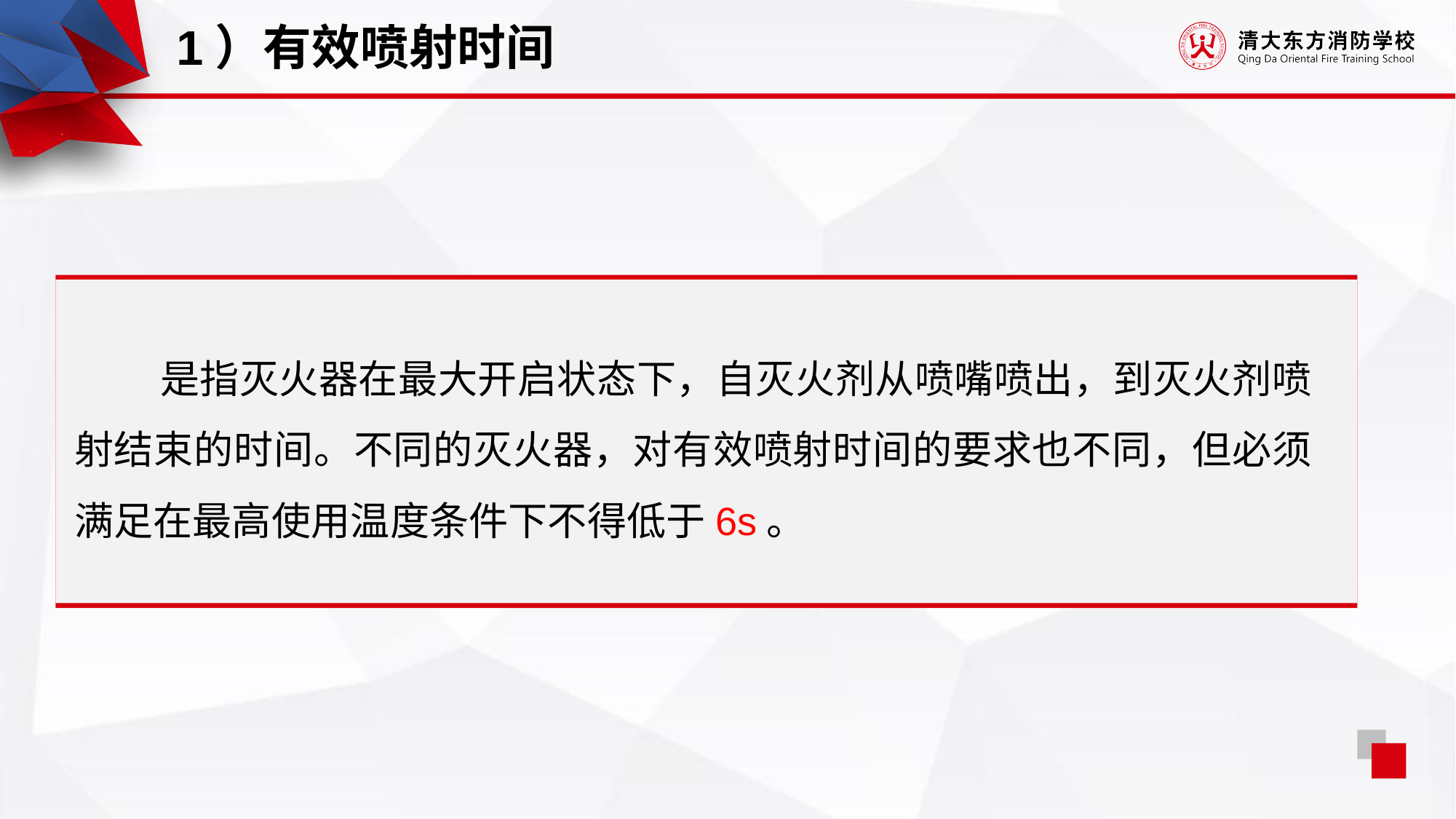

1）有效喷射时间

是指灭火器在最大开启状态下，自灭火剂从喷嘴喷出，到灭火剂喷射结束的时间。不同的灭火器，对有效喷射时间的要求也不同，但必须满足在最高使用温度条件下不得低于6s。